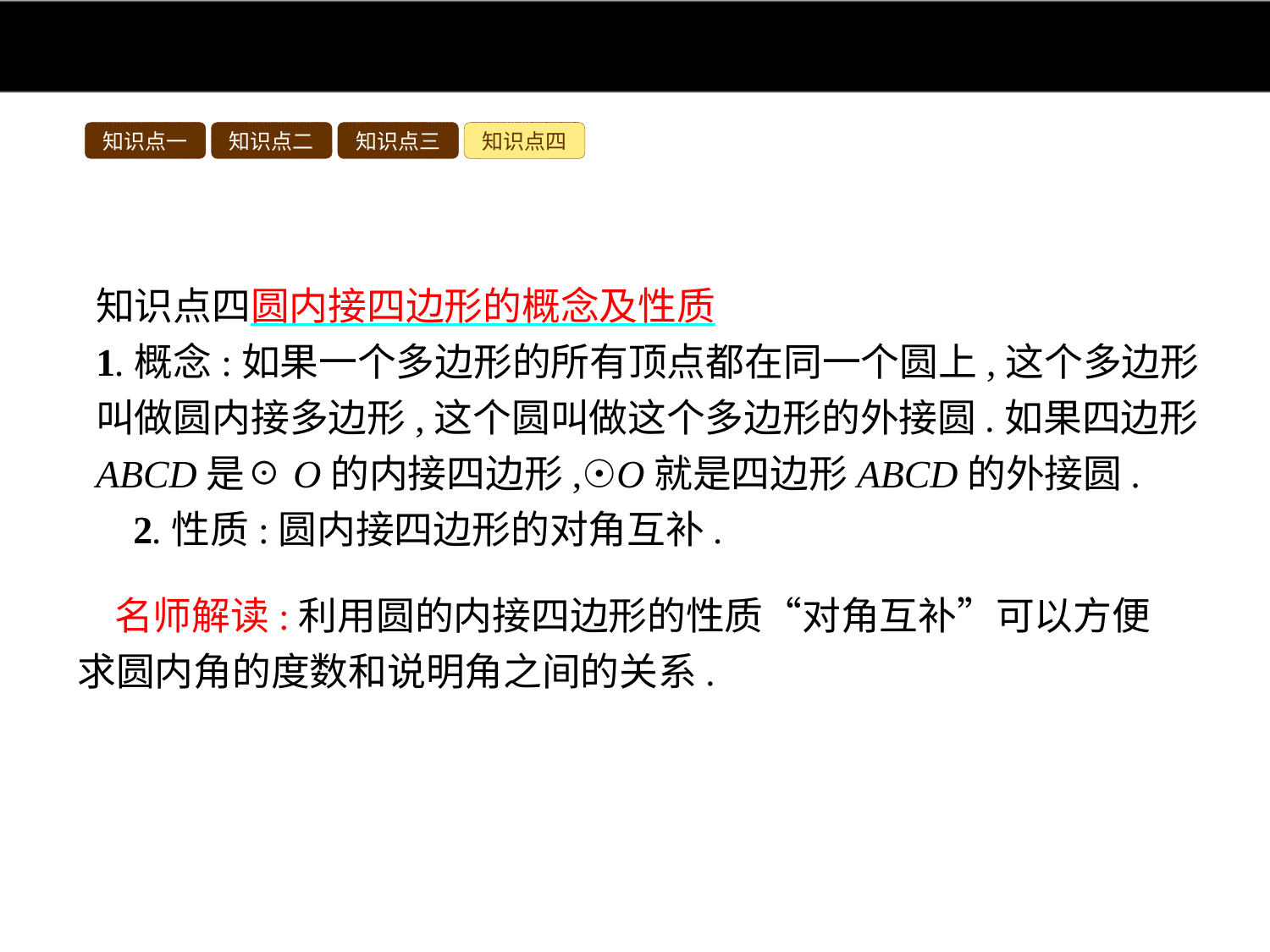

知识点一
知识点二
知识点三
知识点四
知识点四圆内接四边形的概念及性质
1.概念:如果一个多边形的所有顶点都在同一个圆上,这个多边形叫做圆内接多边形,这个圆叫做这个多边形的外接圆.如果四边形ABCD是☉O的内接四边形,☉O就是四边形ABCD的外接圆.
2.性质:圆内接四边形的对角互补.
名师解读:利用圆的内接四边形的性质“对角互补”可以方便求圆内角的度数和说明角之间的关系.